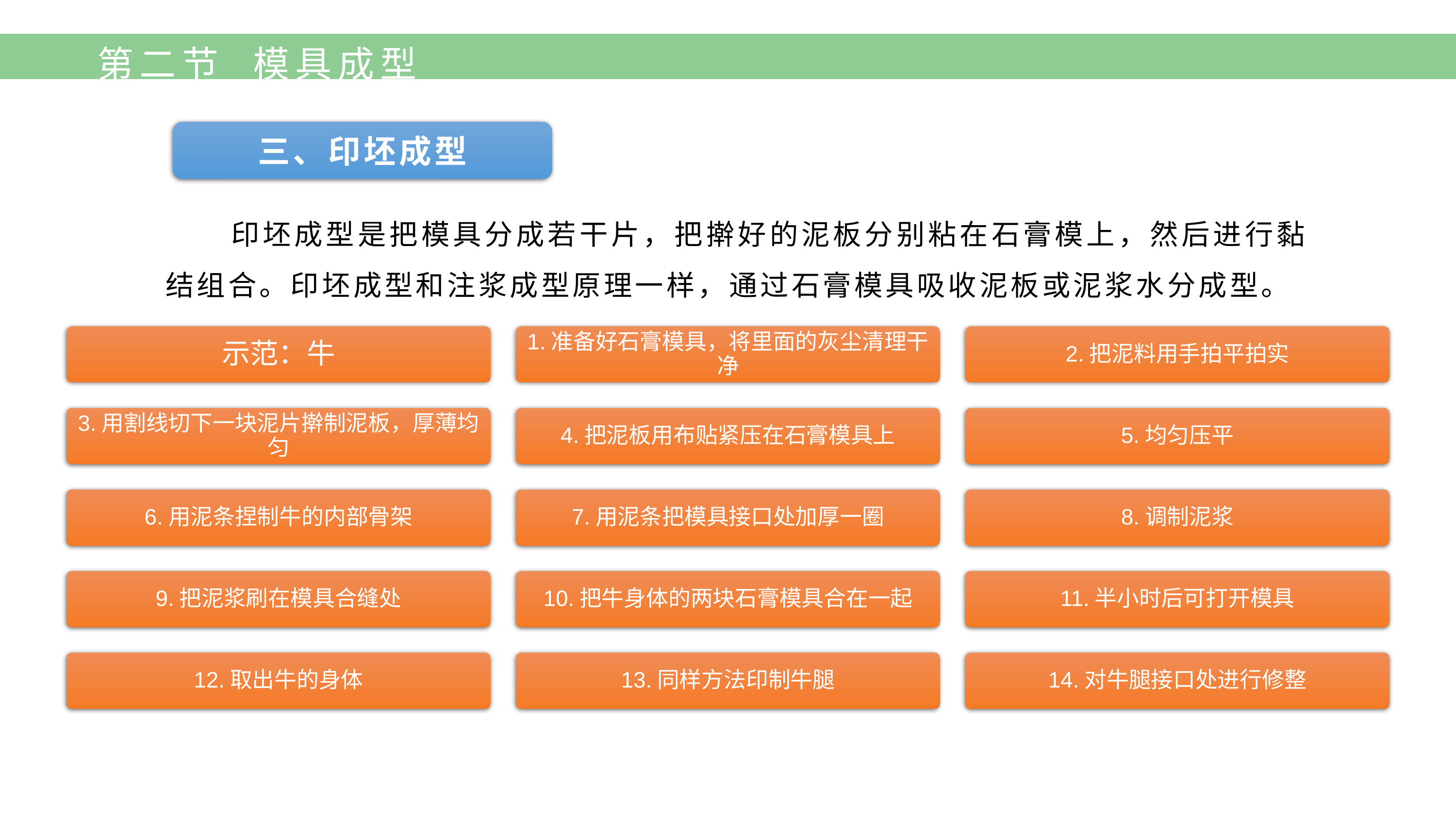

第二节  模具成型

三、印坯成型
      印坯成型是把模具分成若干片，把擀好的泥板分别粘在石膏模上，然后进行黏结组合。印坯成型和注浆成型原理一样，通过石膏模具吸收泥板或泥浆水分成型。
示范：牛
1.准备好石膏模具，将里面的灰尘清理干净
2.把泥料用手拍平拍实
3.用割线切下一块泥片擀制泥板，厚薄均匀
4.把泥板用布贴紧压在石膏模具上
5.均匀压平
6.用泥条捏制牛的内部骨架
7.用泥条把模具接口处加厚一圈
8.调制泥浆
9.把泥浆刷在模具合缝处
10.把牛身体的两块石膏模具合在一起
11.半小时后可打开模具
12.取出牛的身体
13.同样方法印制牛腿
14.对牛腿接口处进行修整